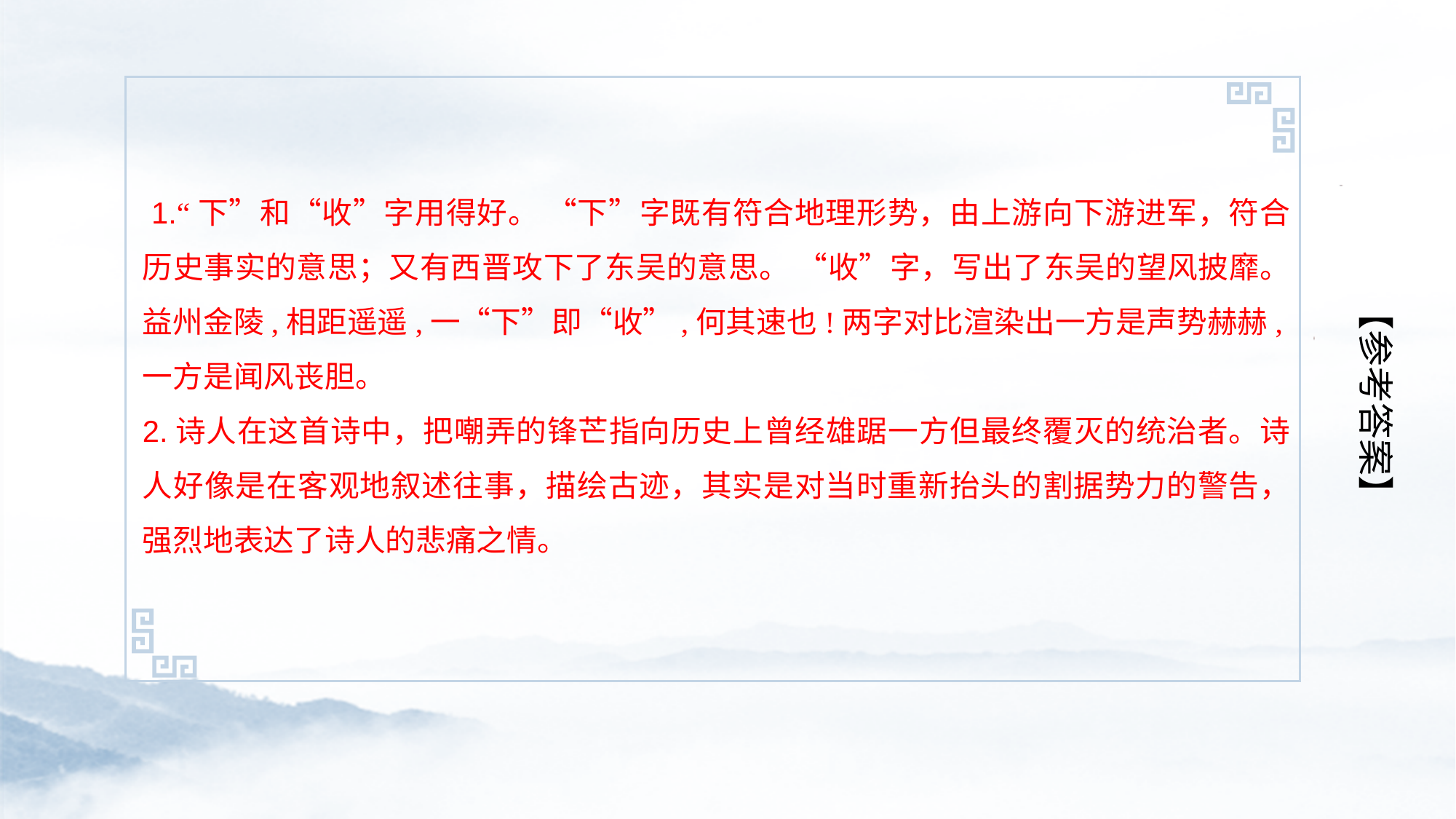

1.“下”和“收”字用得好。 “下”字既有符合地理形势，由上游向下游进军，符合历史事实的意思；又有西晋攻下了东吴的意思。 “收”字，写出了东吴的望风披靡。益州金陵,相距遥遥,一“下”即“收”,何其速也!两字对比渲染出一方是声势赫赫,一方是闻风丧胆。
2.诗人在这首诗中，把嘲弄的锋芒指向历史上曾经雄踞一方但最终覆灭的统治者。诗人好像是在客观地叙述往事，描绘古迹，其实是对当时重新抬头的割据势力的警告，强烈地表达了诗人的悲痛之情。
【参考答案】